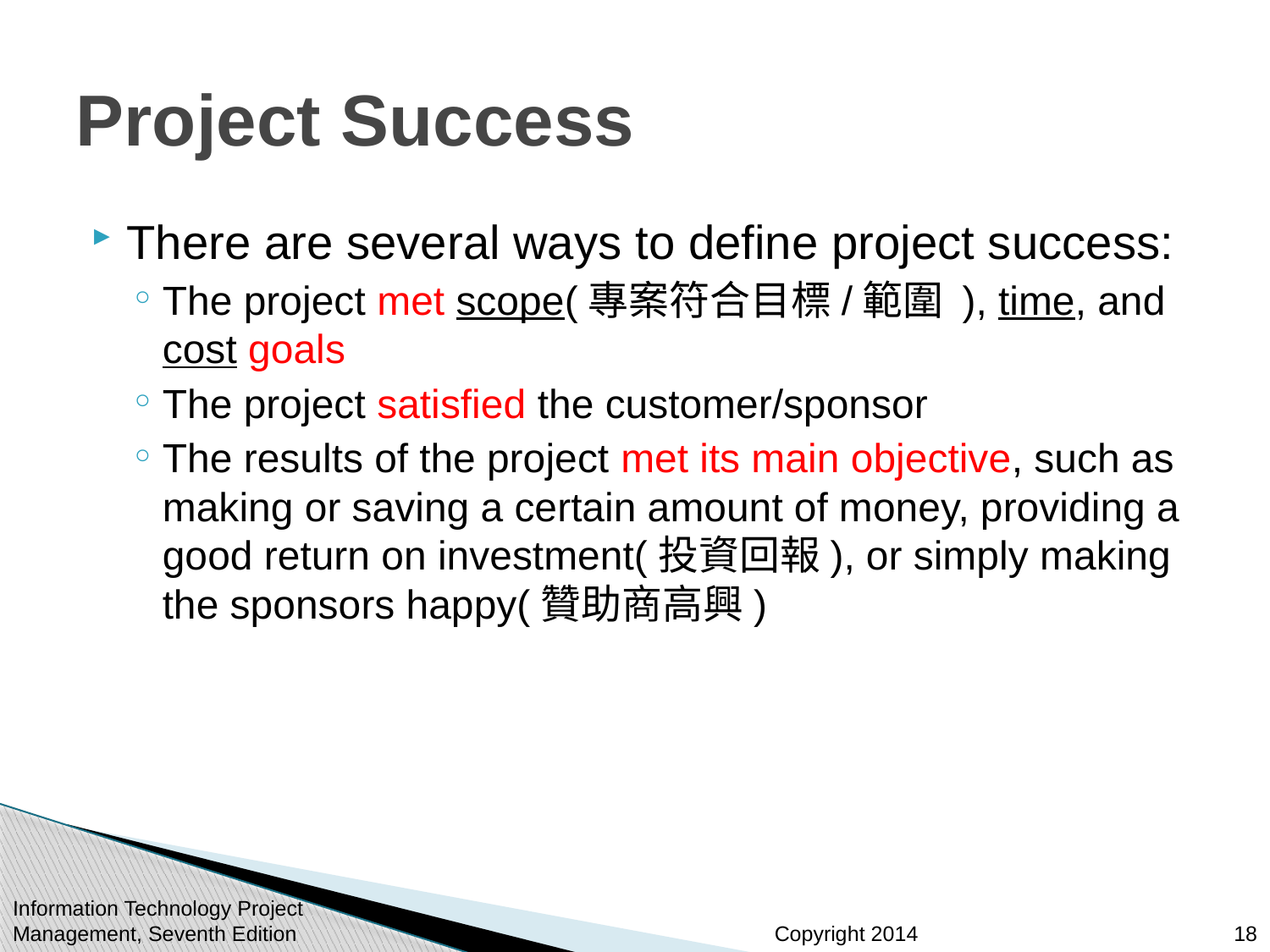

# Project Success
There are several ways to define project success:
The project met scope(專案符合目標/範圍 ), time, and cost goals
The project satisfied the customer/sponsor
The results of the project met its main objective, such as making or saving a certain amount of money, providing a good return on investment(投資回報), or simply making the sponsors happy(贊助商高興)
Information Technology Project Management, Seventh Edition
18